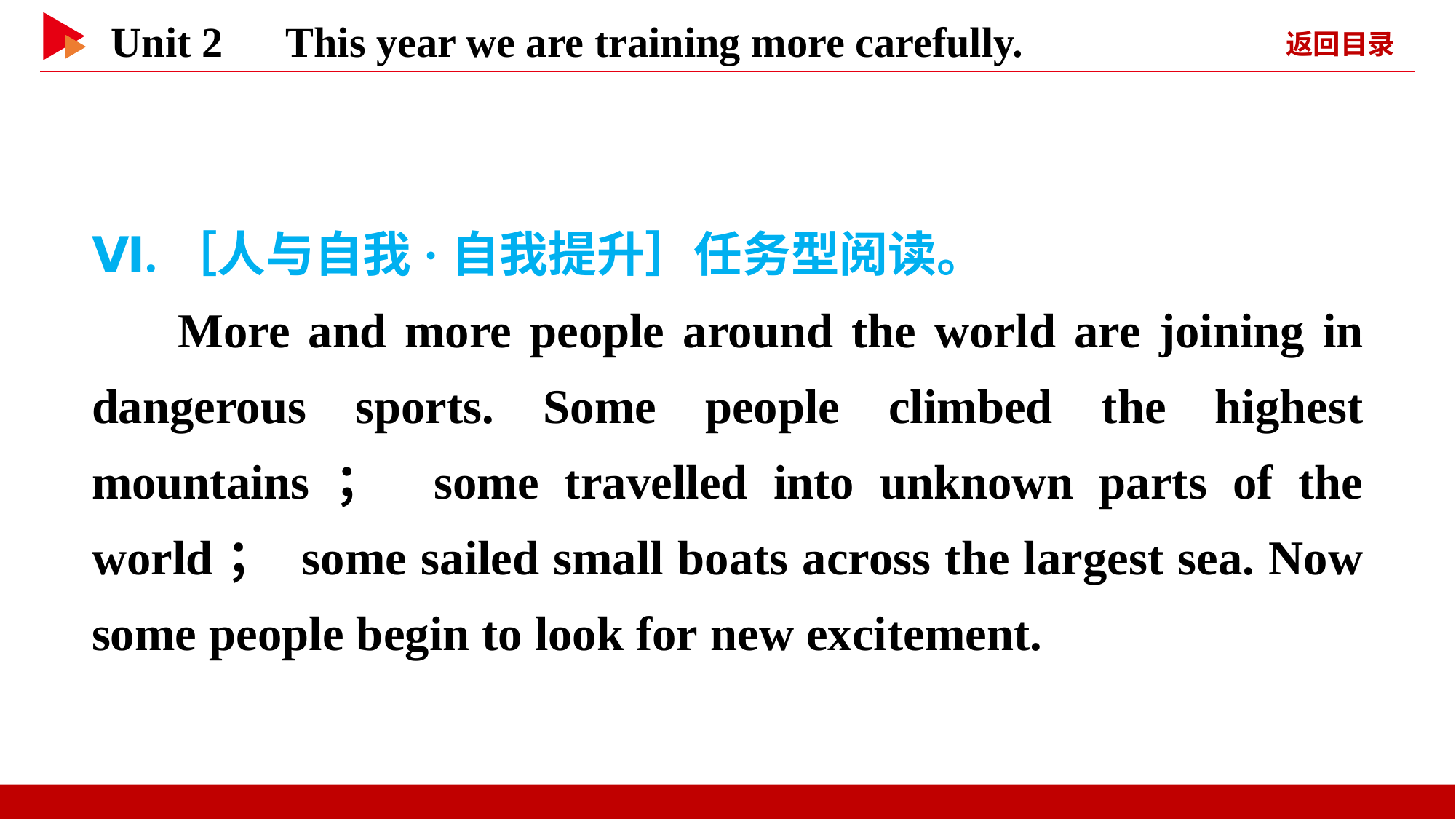

Ⅵ.［人与自我·自我提升］任务型阅读。
More and more people around the world are joining in dangerous sports. Some people climbed the highest mountains； some travelled into unknown parts of the world； some sailed small boats across the largest sea. Now some people begin to look for new excitement.